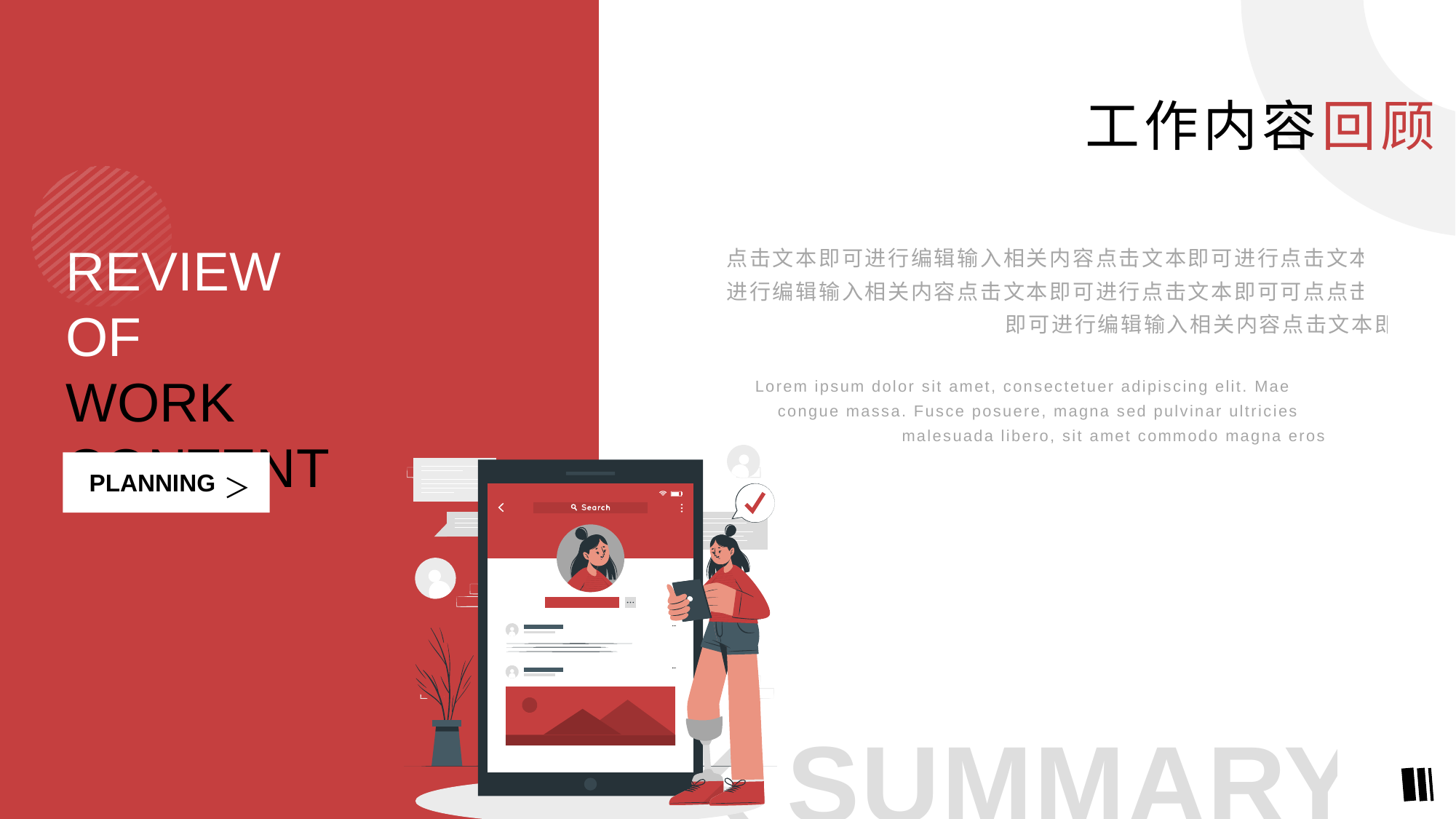

工作内容回顾

REVIEW OF
WORK CONTENT
点击文本即可进行编辑输入相关内容点击文本即可进行点击文本即可进行编辑输入相关内容点击文本即可进行点击文本即可可点点击文本即可进行编辑输入相关内容点击文本即可
Lorem ipsum dolor sit amet, consectetuer adipiscing elit. Maecenas porttitor congue massa. Fusce posuere, magna sed pulvinar ultricies, purus lectus malesuada libero, sit amet commodo magna eros quis urna.

＞
PLANNING
WORK SUMMARY
 AND REPORT